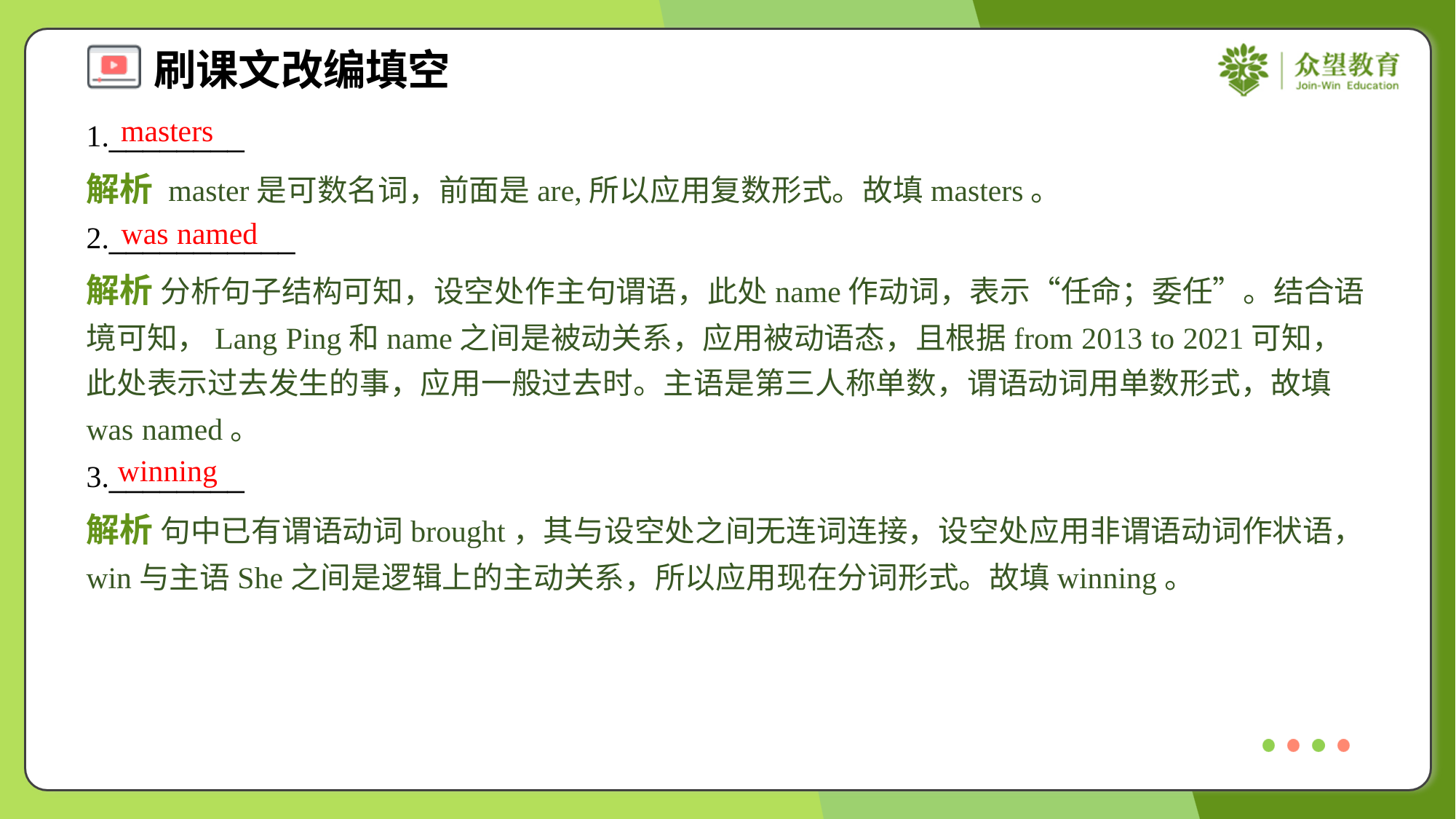

masters
1.________
解析 master是可数名词，前面是are,所以应用复数形式。故填masters。
was named
2.___________
解析 分析句子结构可知，设空处作主句谓语，此处name作动词，表示“任命；委任”。结合语境可知，Lang Ping和name之间是被动关系，应用被动语态，且根据from 2013 to 2021可知，此处表示过去发生的事，应用一般过去时。主语是第三人称单数，谓语动词用单数形式，故填was named。
winning
3.________
解析 句中已有谓语动词brought，其与设空处之间无连词连接，设空处应用非谓语动词作状语，win与主语She之间是逻辑上的主动关系，所以应用现在分词形式。故填winning。